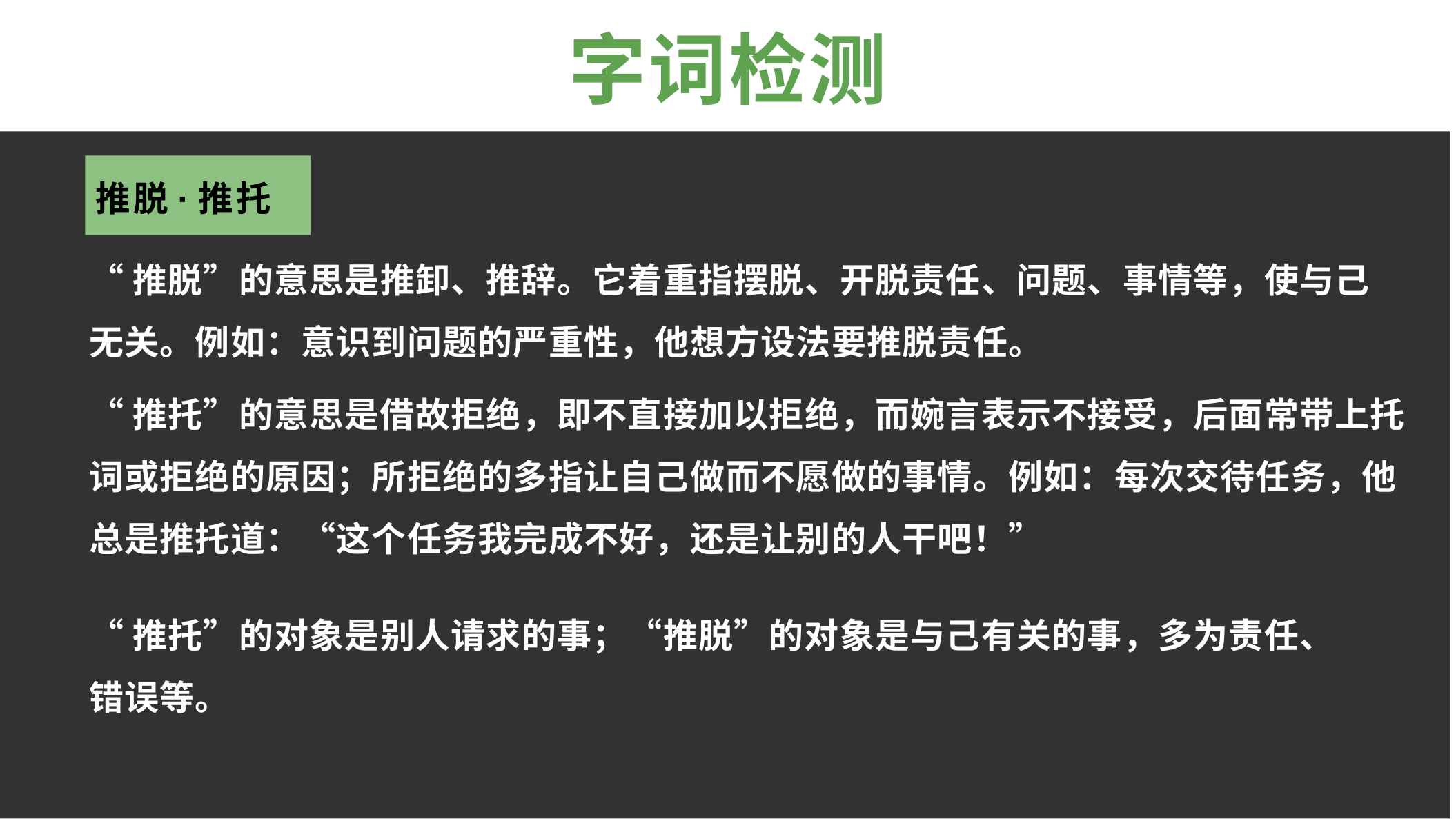

字词检测

推脱·推托
“推脱”的意思是推卸、推辞。它着重指摆脱、开脱责任、问题、事情等，使与己无关。例如：意识到问题的严重性，他想方设法要推脱责任。
“推托”的意思是借故拒绝，即不直接加以拒绝，而婉言表示不接受，后面常带上托词或拒绝的原因；所拒绝的多指让自己做而不愿做的事情。例如：每次交待任务，他总是推托道：“这个任务我完成不好，还是让别的人干吧！”
“推托”的对象是别人请求的事；“推脱”的对象是与己有关的事，多为责任、错误等。